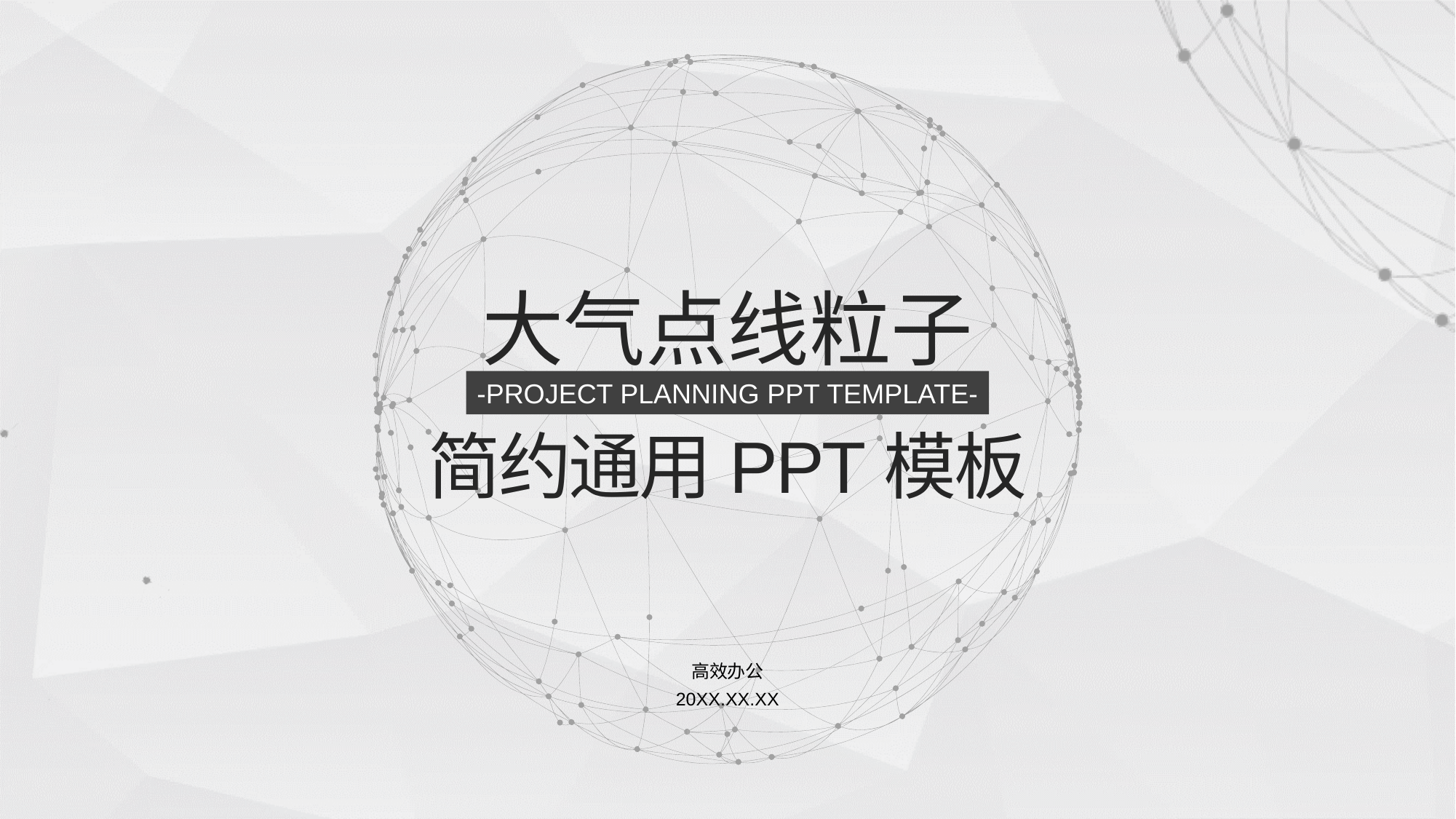

大气点线粒子
-PROJECT PLANNING PPT TEMPLATE-
简约通用PPT模板
高效办公
20XX.XX.XX